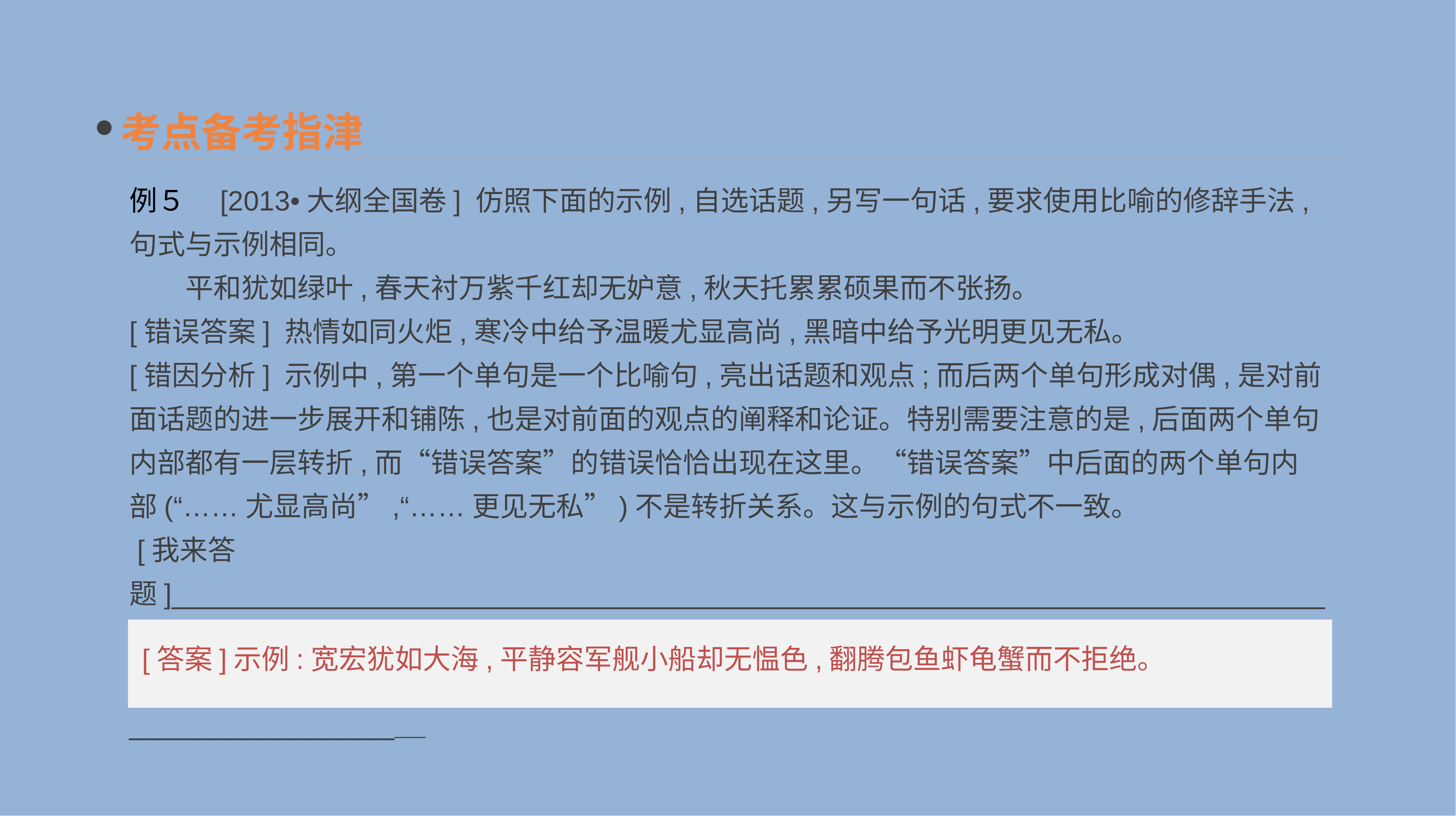

考点备考指津

例５　[2013•大纲全国卷] 仿照下面的示例,自选话题,另写一句话,要求使用比喻的修辞手法,句式与示例相同。
　　平和犹如绿叶,春天衬万紫千红却无妒意,秋天托累累硕果而不张扬。
[错误答案] 热情如同火炬,寒冷中给予温暖尤显高尚,黑暗中给予光明更见无私。
[错因分析] 示例中,第一个单句是一个比喻句,亮出话题和观点;而后两个单句形成对偶,是对前面话题的进一步展开和铺陈,也是对前面的观点的阐释和论证。特别需要注意的是,后面两个单句内部都有一层转折,而“错误答案”的错误恰恰出现在这里。“错误答案”中后面的两个单句内部(“……尤显高尚”,“……更见无私”)不是转折关系。这与示例的句式不一致。
 [我来答题]____________________________________________________________________________________
_______________________________________________________________________________________________

[答案]示例:宽宏犹如大海,平静容军舰小船却无愠色,翻腾包鱼虾龟蟹而不拒绝。